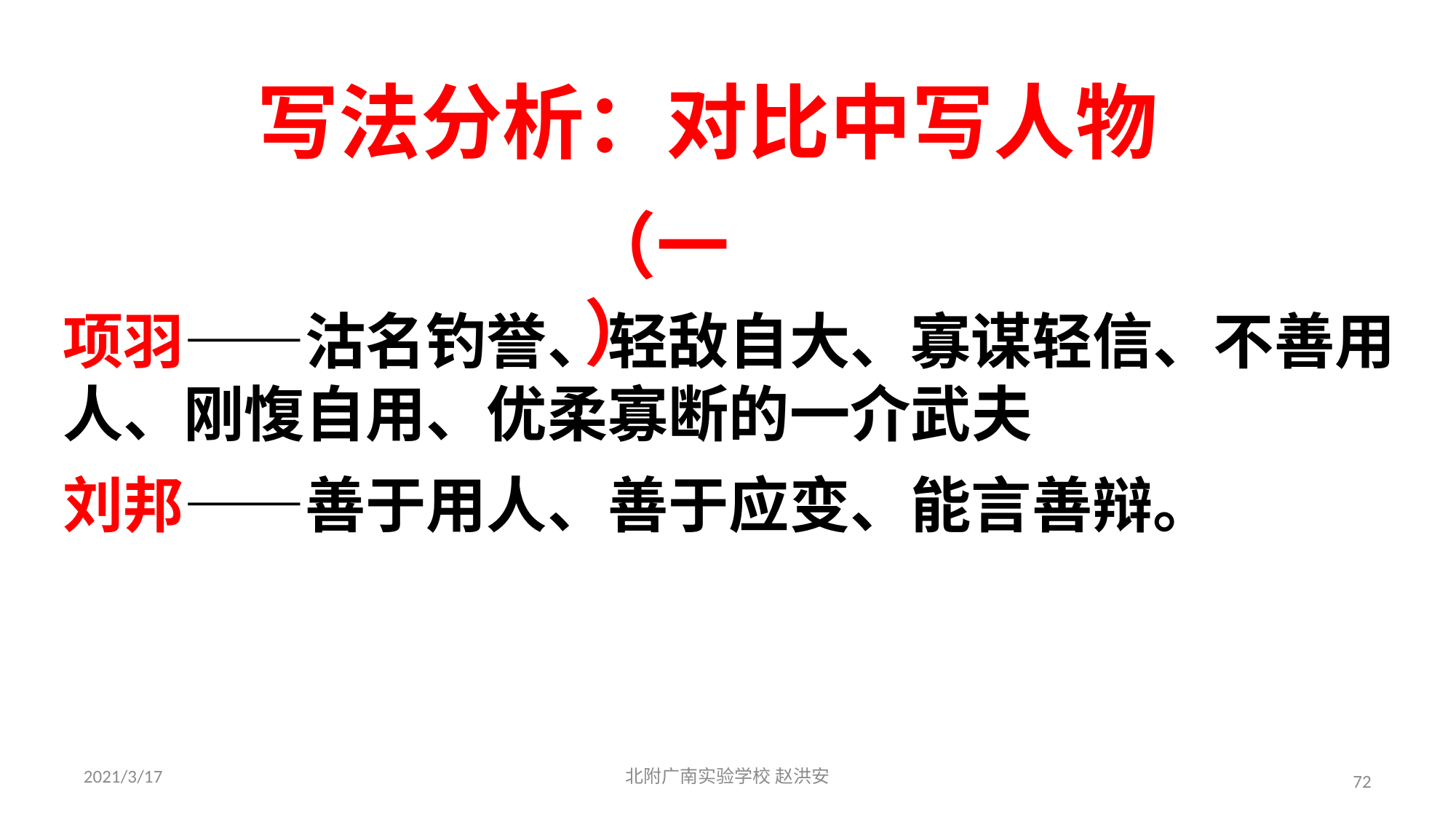

写法分析：对比中写人物
（一）
项羽——沽名钓誉、轻敌自大、寡谋轻信、不善用人、刚愎自用、优柔寡断的一介武夫
刘邦——善于用人、善于应变、能言善辩。
2021/3/17
北附广南实验学校 赵洪安
72